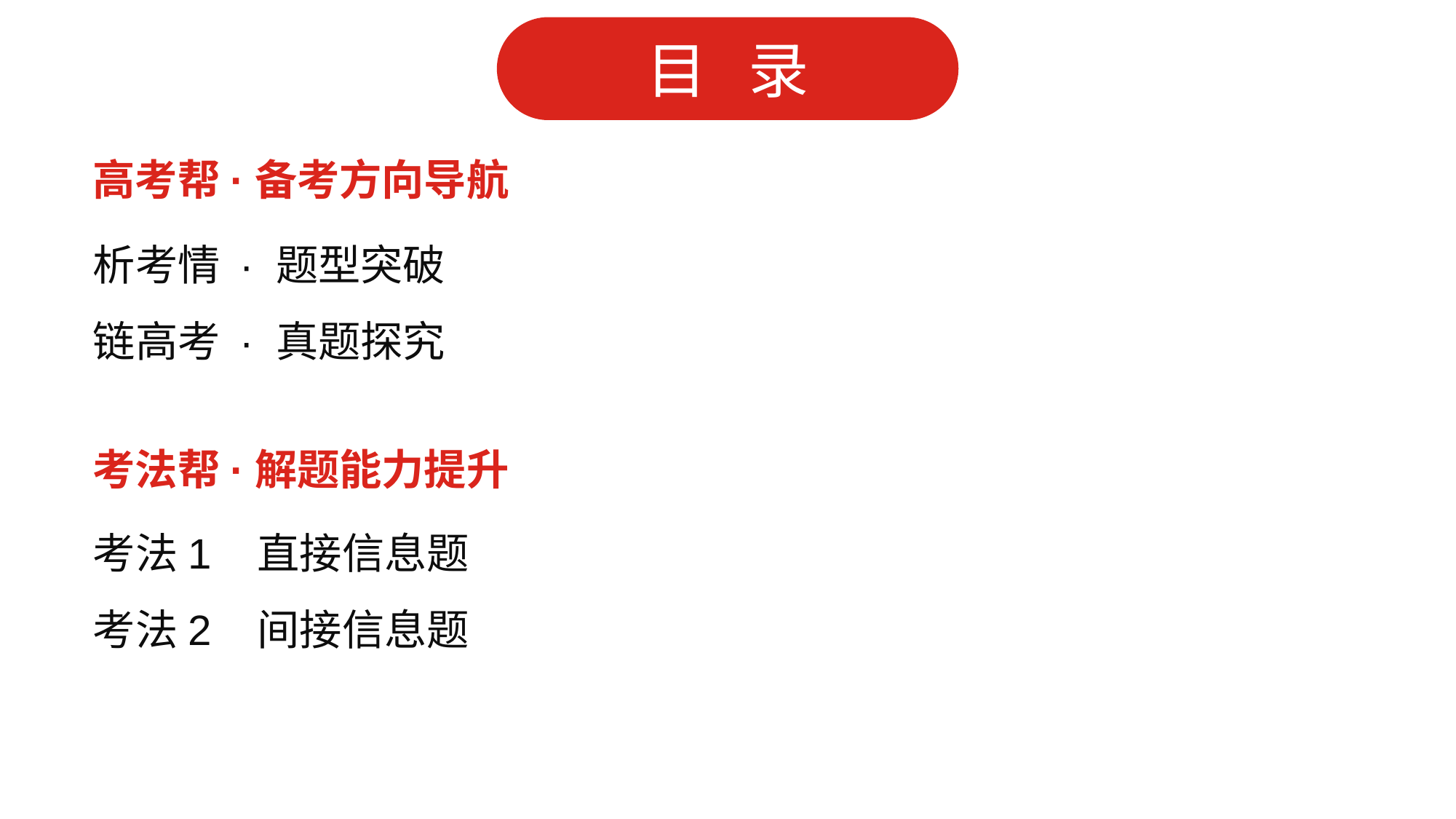

高考帮·备考方向导航
析考情 · 题型突破
链高考 · 真题探究
考法帮·解题能力提升
考法1   直接信息题
考法2   间接信息题